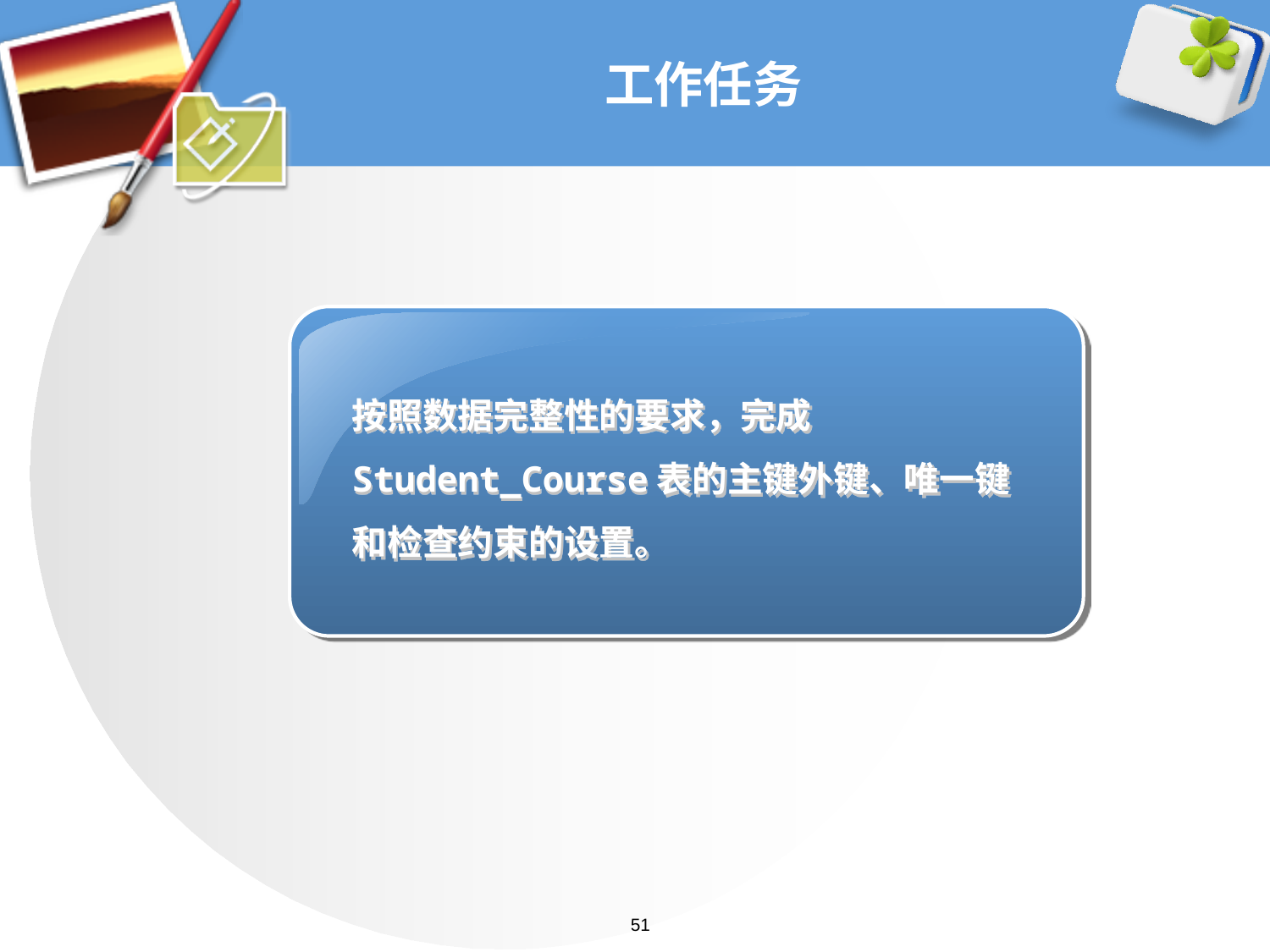

# 工作任务

按照数据完整性的要求，完成Student_Course表的主键外键、唯一键和检查约束的设置。
51